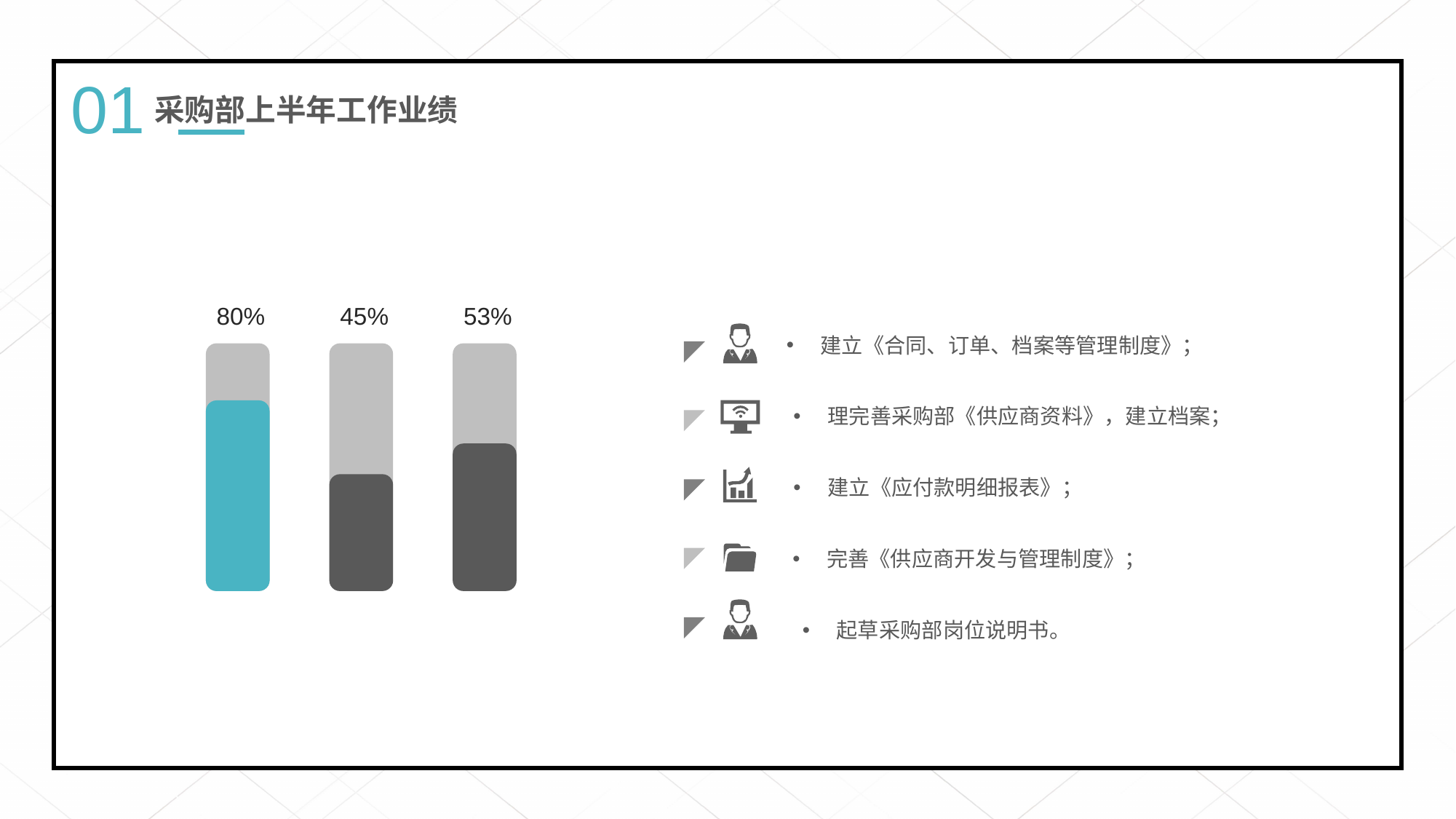

01
采购部上半年工作业绩
80%
45%
53%

建立《合同、订单、档案等管理制度》；

理完善采购部《供应商资料》，建立档案；

建立《应付款明细报表》；

完善《供应商开发与管理制度》；

起草采购部岗位说明书。